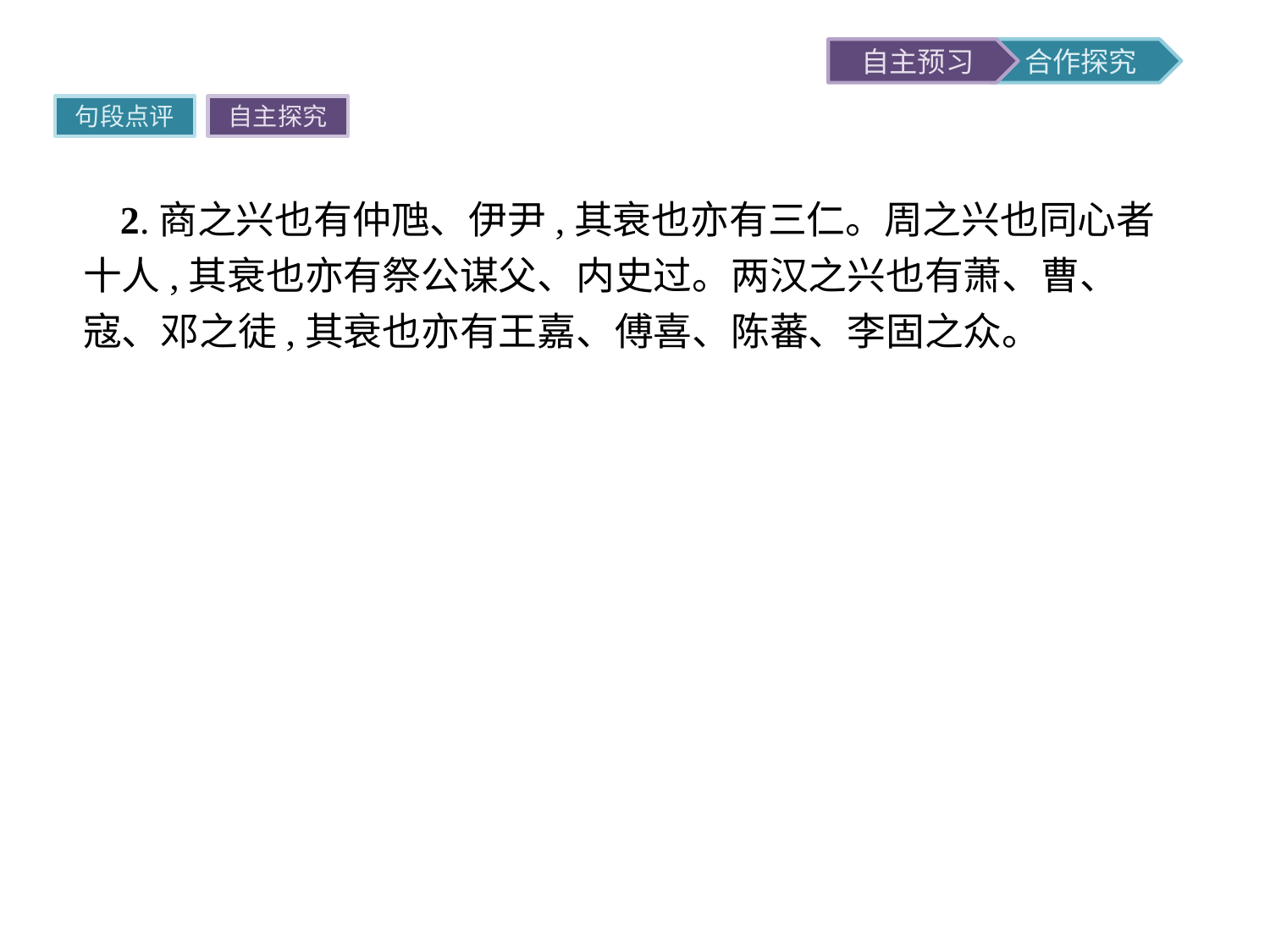

句段点评
自主探究
2.商之兴也有仲虺、伊尹,其衰也亦有三仁。周之兴也同心者十人,其衰也亦有祭公谋父、内史过。两汉之兴也有萧、曹、寇、邓之徒,其衰也亦有王嘉、傅喜、陈蕃、李固之众。
翻译商朝的兴盛是有仲虺、伊尹,它衰亡时也有微子、箕子、比干三人。周朝的兴盛是有十位开国功臣,它衰亡时也有祭公谋父、内史过这样的贤人。东汉、西汉的兴盛有萧何、曹参、寇恂、邓禹一类人,它衰亡时也有王嘉、傅喜、陈蕃、李固等人。
点评此句列举了商朝、周朝、两汉、魏晋选人之功和用人之过,运用事实论证和正反对比论证,使文章内容更加深入,论证更加有力,最后由此得出结论:“有贤而用,国之福也;有之而不用,犹无有也。”